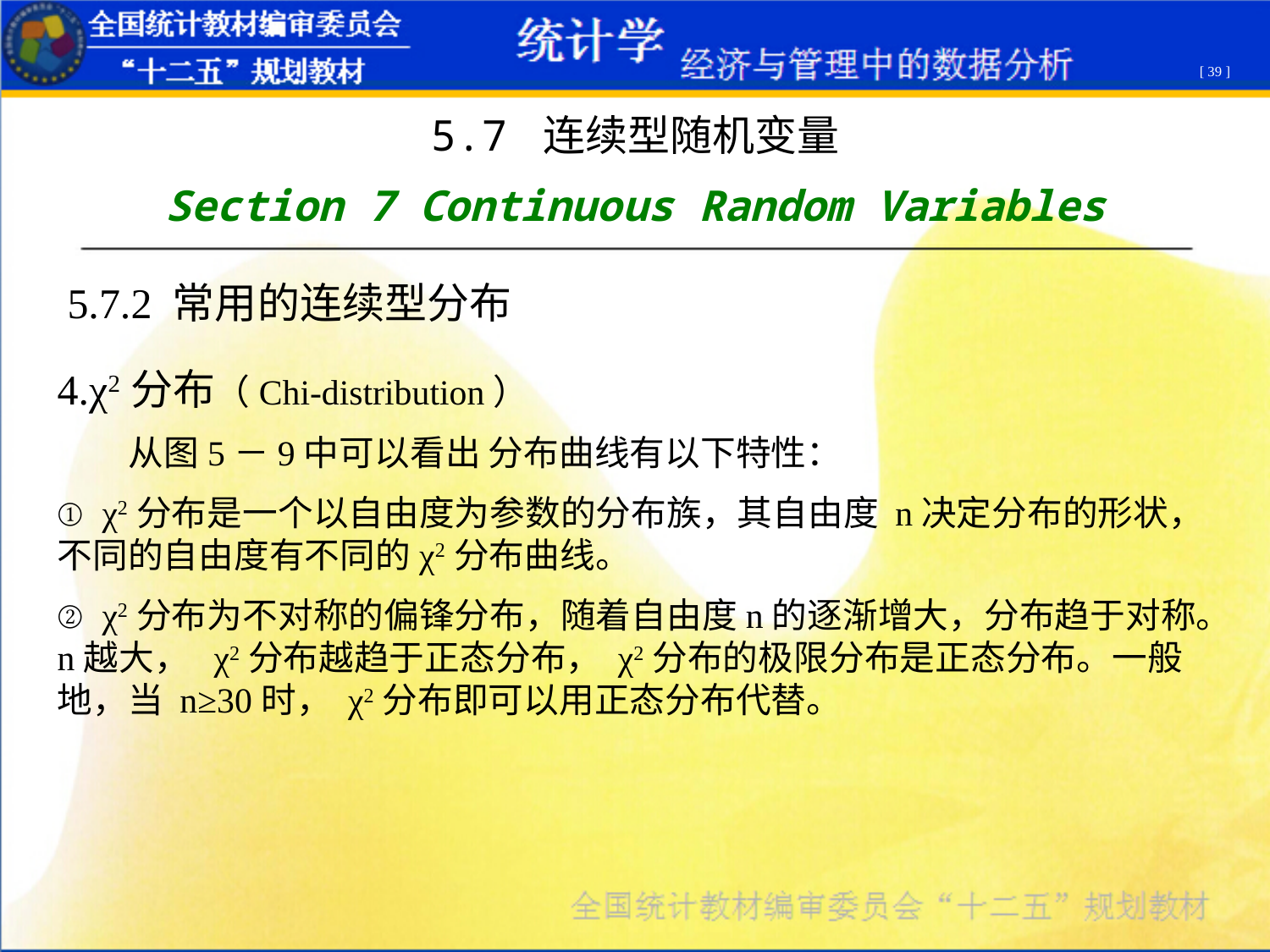

[ 39 ]
5.7 连续型随机变量
Section 7 Continuous Random Variables
5.7.2 常用的连续型分布
4.χ2分布（Chi-distribution）
        从图5－9中可以看出 分布曲线有以下特性：
①  χ2分布是一个以自由度为参数的分布族，其自由度 n决定分布的形状，不同的自由度有不同的χ2分布曲线。
②  χ2分布为不对称的偏锋分布，随着自由度n的逐渐增大，分布趋于对称。 n越大，  χ2分布越趋于正态分布， χ2分布的极限分布是正态分布。一般地，当 n≥30时， χ2分布即可以用正态分布代替。